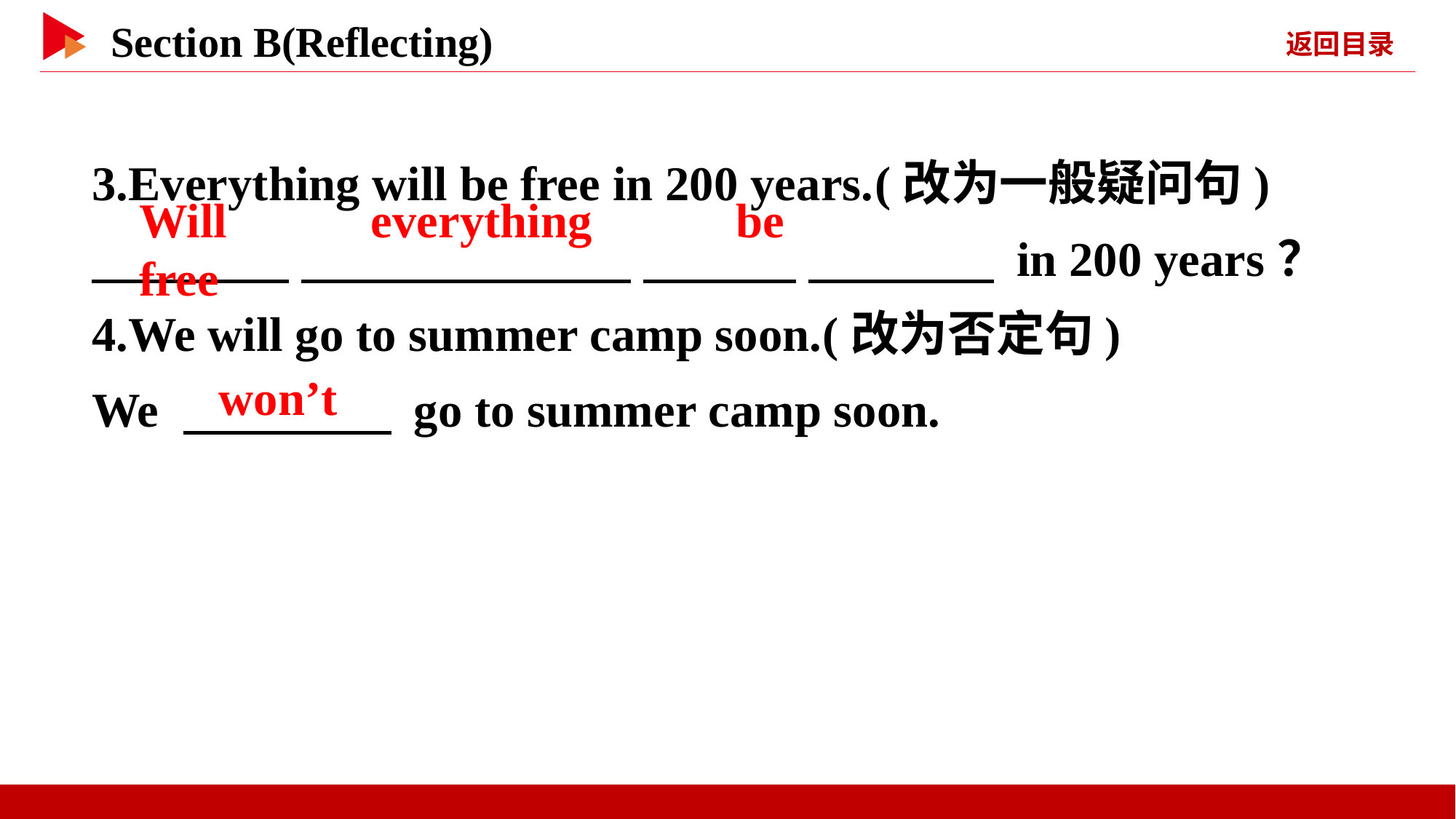

3.Everything will be free in 200 years.(改为一般疑问句)
　         　 　                     　 　     　 　        　 in 200 years？
4.We will go to summer camp soon.(改为否定句)
We 　          　 go to summer camp soon.
Will 　 　everything 　 　be 　 　free
won’t